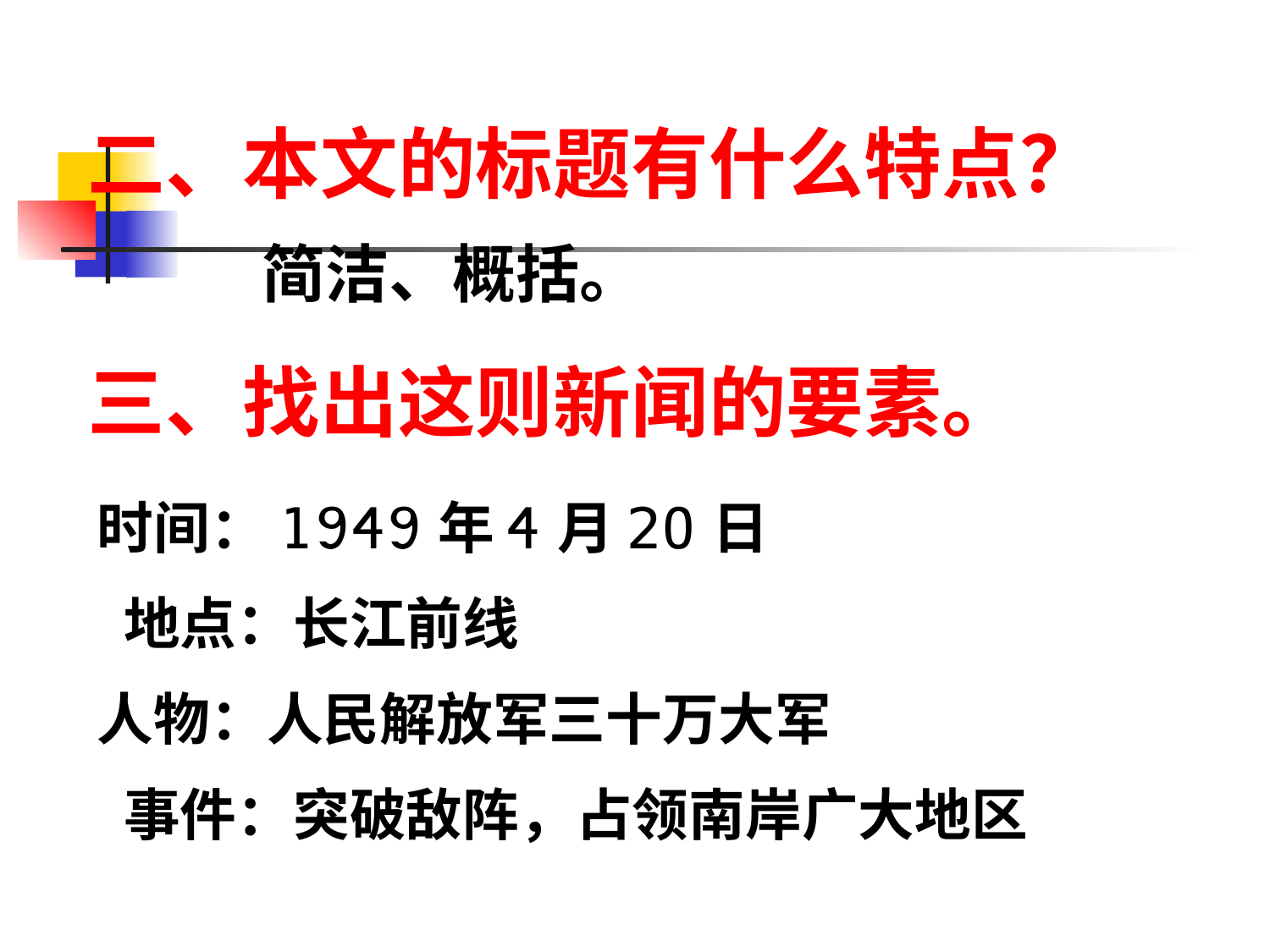

二、本文的标题有什么特点？
         简洁、概括。
三、找出这则新闻的要素。
时间：1949年4月20日
 地点：长江前线
人物：人民解放军三十万大军
 事件：突破敌阵，占领南岸广大地区